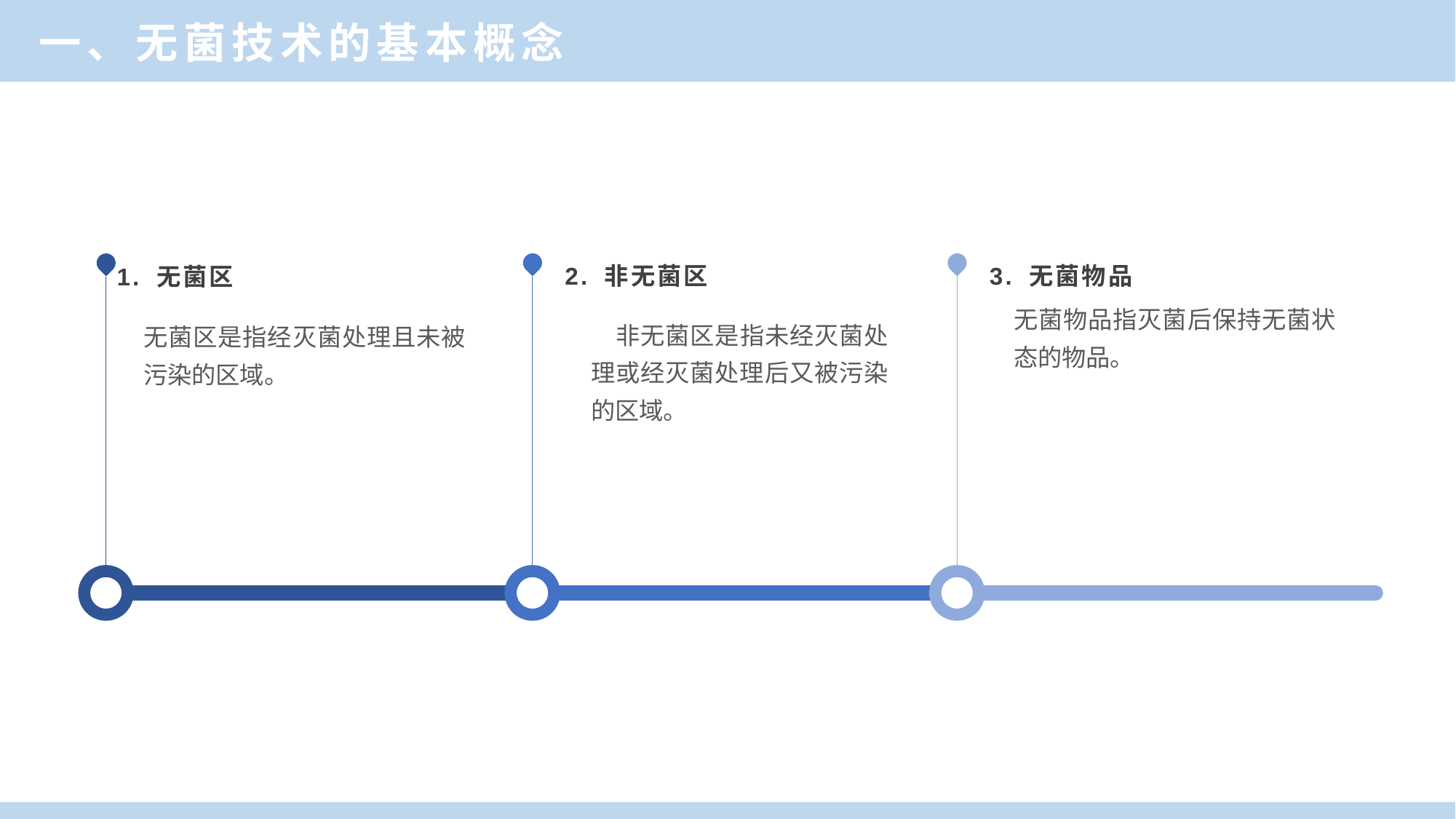

一、无菌技术的基本概念
1. 无菌区
无菌区是指经灭菌处理且未被污染的区域。
2. 非无菌区
　非无菌区是指未经灭菌处理或经灭菌处理后又被污染的区域。
3. 无菌物品
无菌物品指灭菌后保持无菌状态的物品。